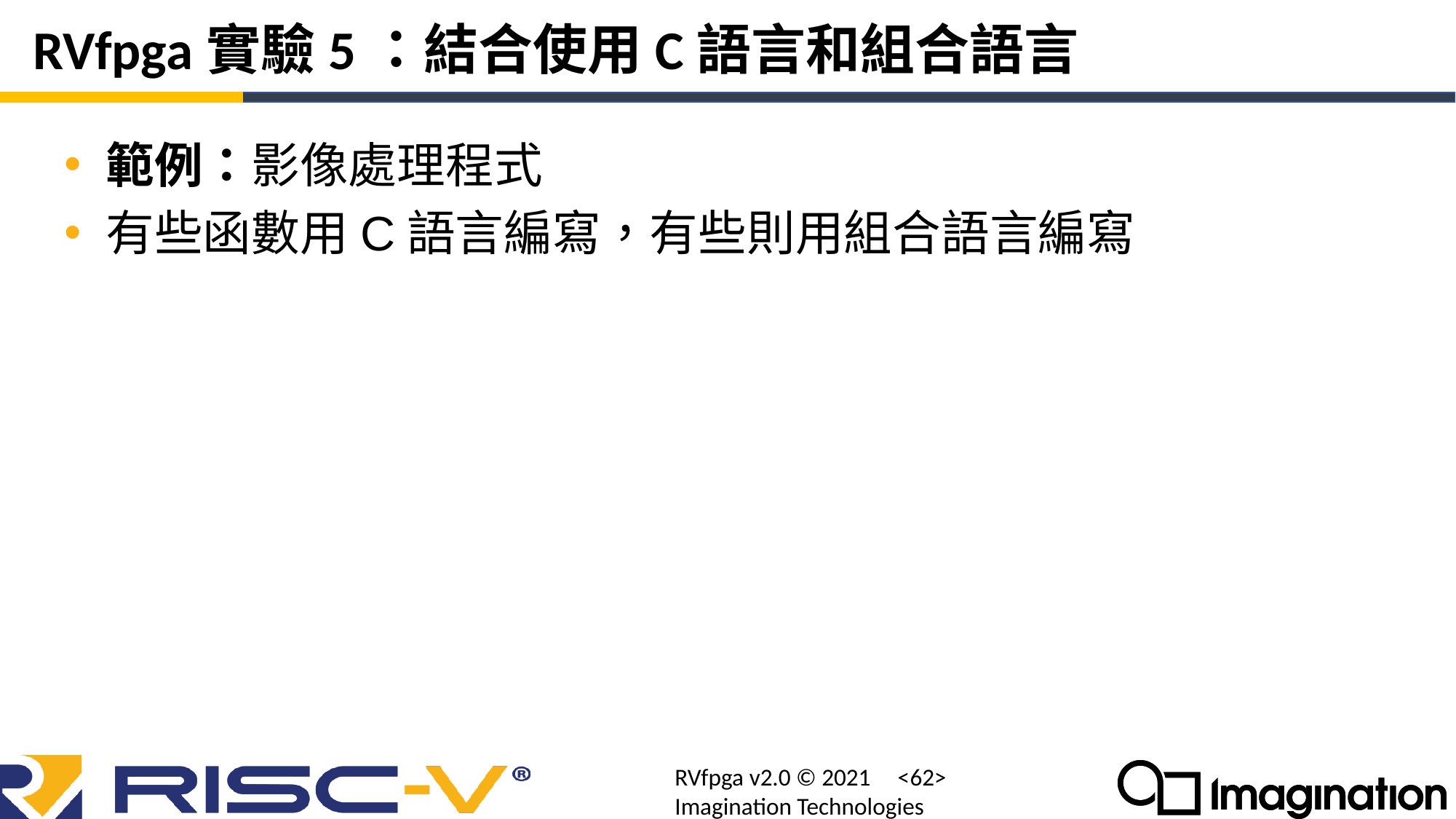

# RVfpga實驗5：結合使用C語言和組合語言
範例：影像處理程式
有些函數用C語言編寫，有些則用組合語言編寫